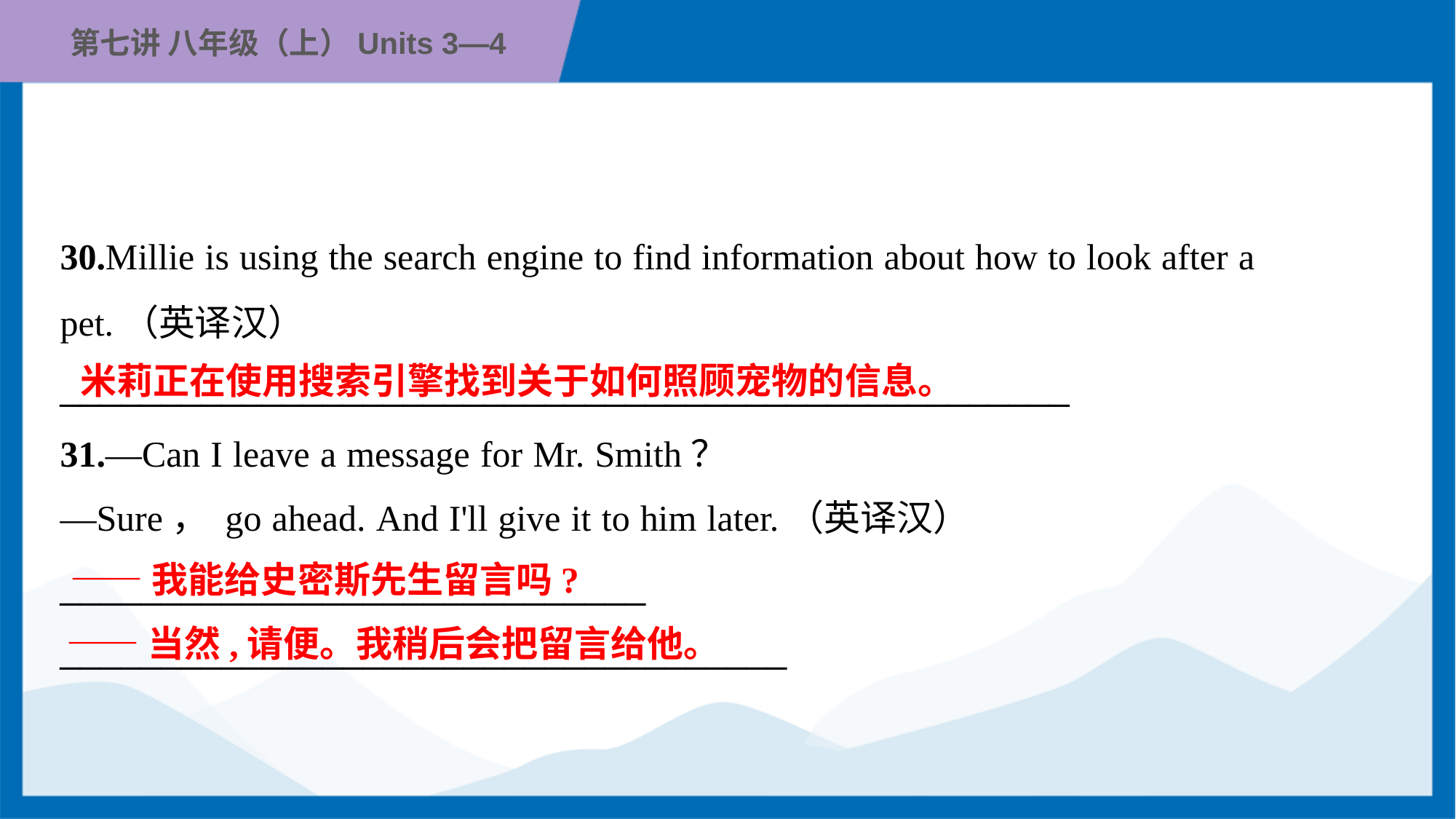

30.Millie is using the search engine to find information about how to look after a
pet.（英译汉）
__________________________________________________
米莉正在使用搜索引擎找到关于如何照顾宠物的信息。
31.—Can I leave a message for Mr. Smith？
—Sure， go ahead. And I'll give it to him later.（英译汉）
——我能给史密斯先生留言吗?
_____________________________
____________________________________
——当然,请便。我稍后会把留言给他。